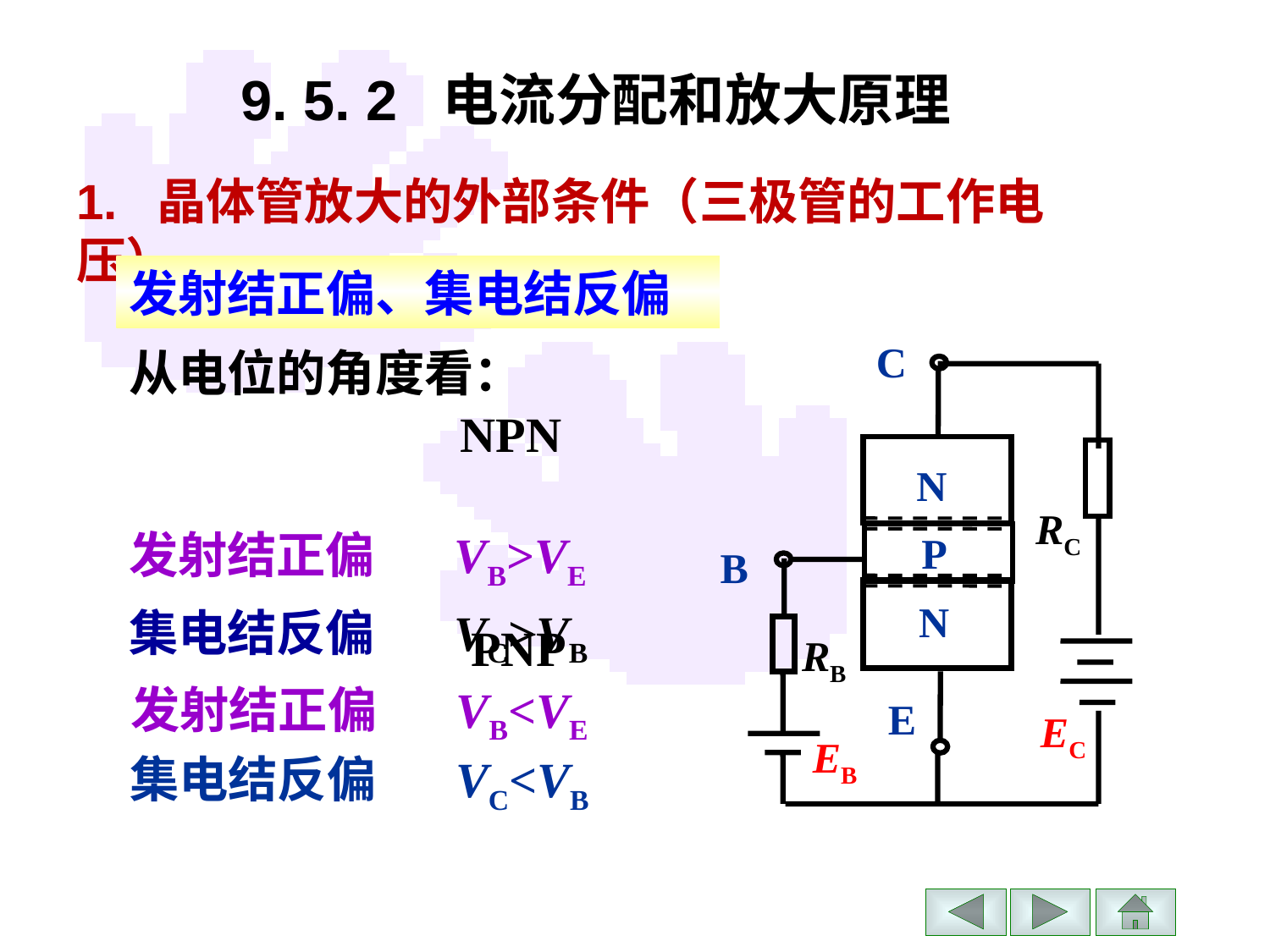

# 9. 5. 2  电流分配和放大原理
1.  晶体管放大的外部条件（三极管的工作电压）
发射结正偏、集电结反偏
C
B
E

N
P
N

RC
EC

RB
EB
从电位的角度看：
                           NPN
发射结正偏      VB>VE
集电结反偏      VC>VB
                          PNP
发射结正偏      VB<VE
集电结反偏      VC<VB